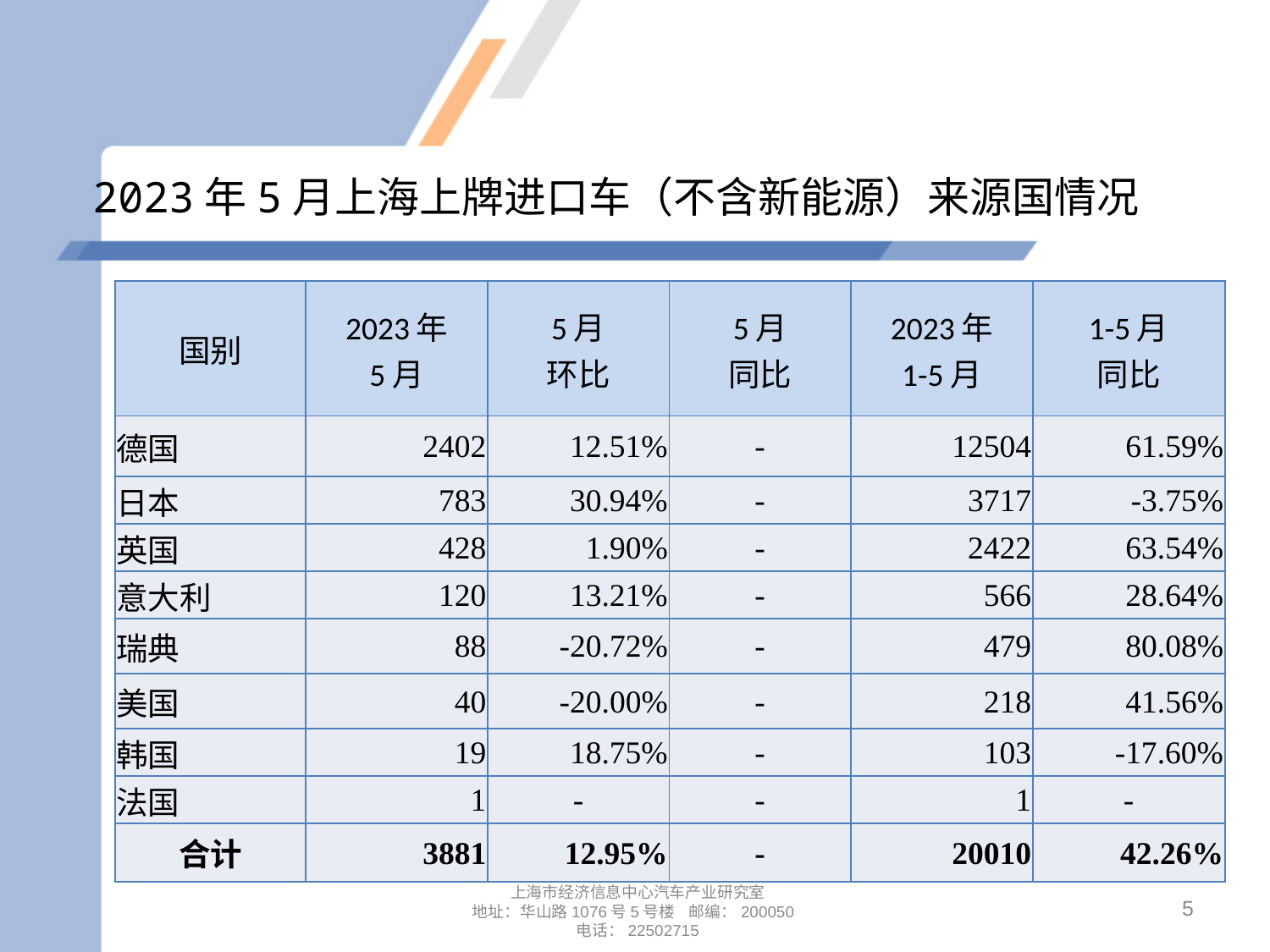

# 2023年5月上海上牌进口车（不含新能源）来源国情况
| 国别 | 2023年 5月 | 5月 环比 | 5月 同比 | 2023年 1-5月 | 1-5月 同比 |
| --- | --- | --- | --- | --- | --- |
| 德国 | 2402 | 12.51% | - | 12504 | 61.59% |
| 日本 | 783 | 30.94% | - | 3717 | -3.75% |
| 英国 | 428 | 1.90% | - | 2422 | 63.54% |
| 意大利 | 120 | 13.21% | - | 566 | 28.64% |
| 瑞典 | 88 | -20.72% | - | 479 | 80.08% |
| 美国 | 40 | -20.00% | - | 218 | 41.56% |
| 韩国 | 19 | 18.75% | - | 103 | -17.60% |
| 法国 | 1 | - | - | 1 | - |
| 合计 | 3881 | 12.95% | - | 20010 | 42.26% |

5
上海市经济信息中心汽车产业研究室
地址：华山路1076号5号楼    邮编：200050
电话：22502715